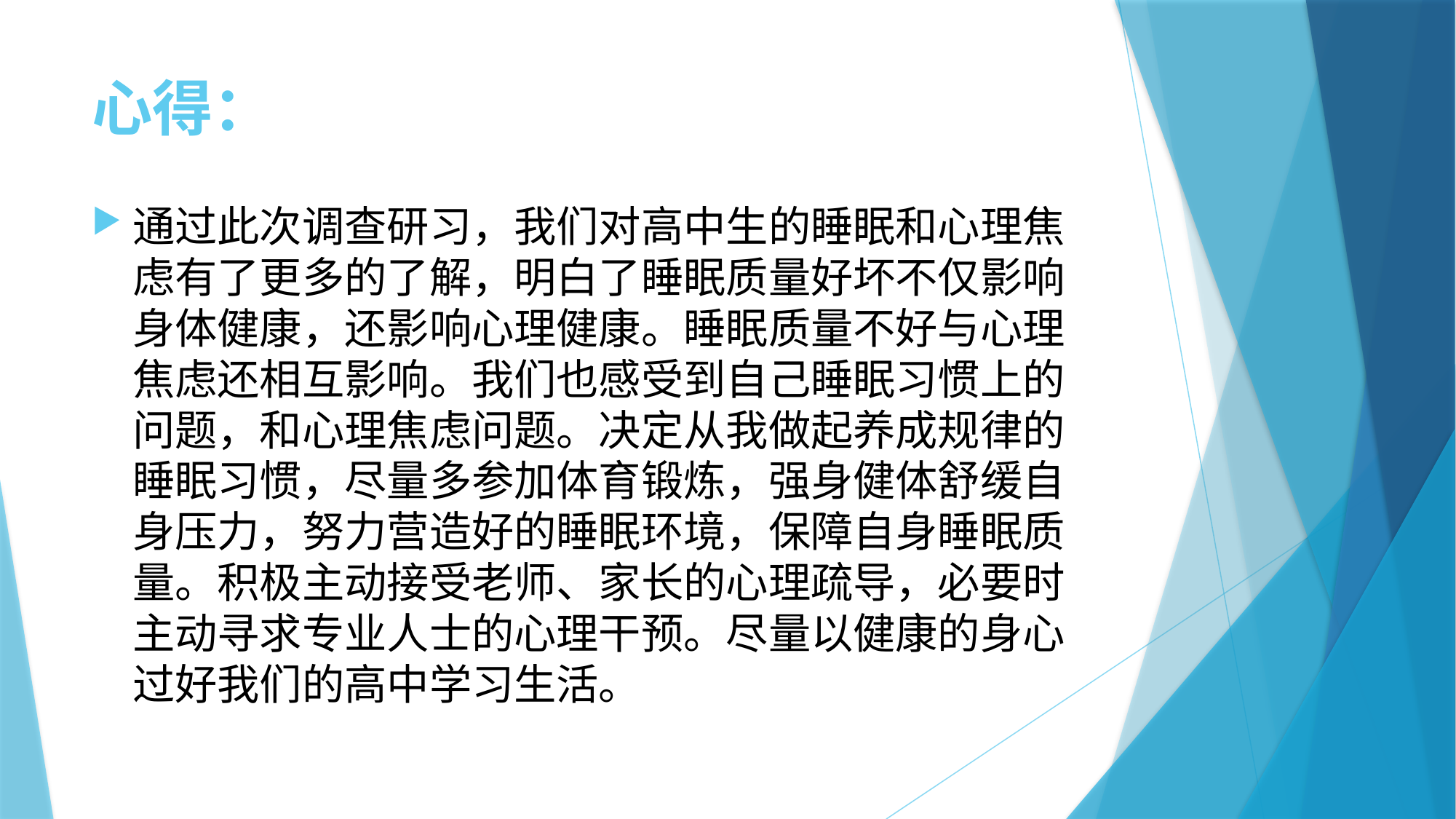

# 心得：
通过此次调查研习，我们对高中生的睡眠和心理焦虑有了更多的了解，明白了睡眠质量好坏不仅影响身体健康，还影响心理健康。睡眠质量不好与心理焦虑还相互影响。我们也感受到自己睡眠习惯上的问题，和心理焦虑问题。决定从我做起养成规律的睡眠习惯，尽量多参加体育锻炼，强身健体舒缓自身压力，努力营造好的睡眠环境，保障自身睡眠质量。积极主动接受老师、家长的心理疏导，必要时主动寻求专业人士的心理干预。尽量以健康的身心过好我们的高中学习生活。